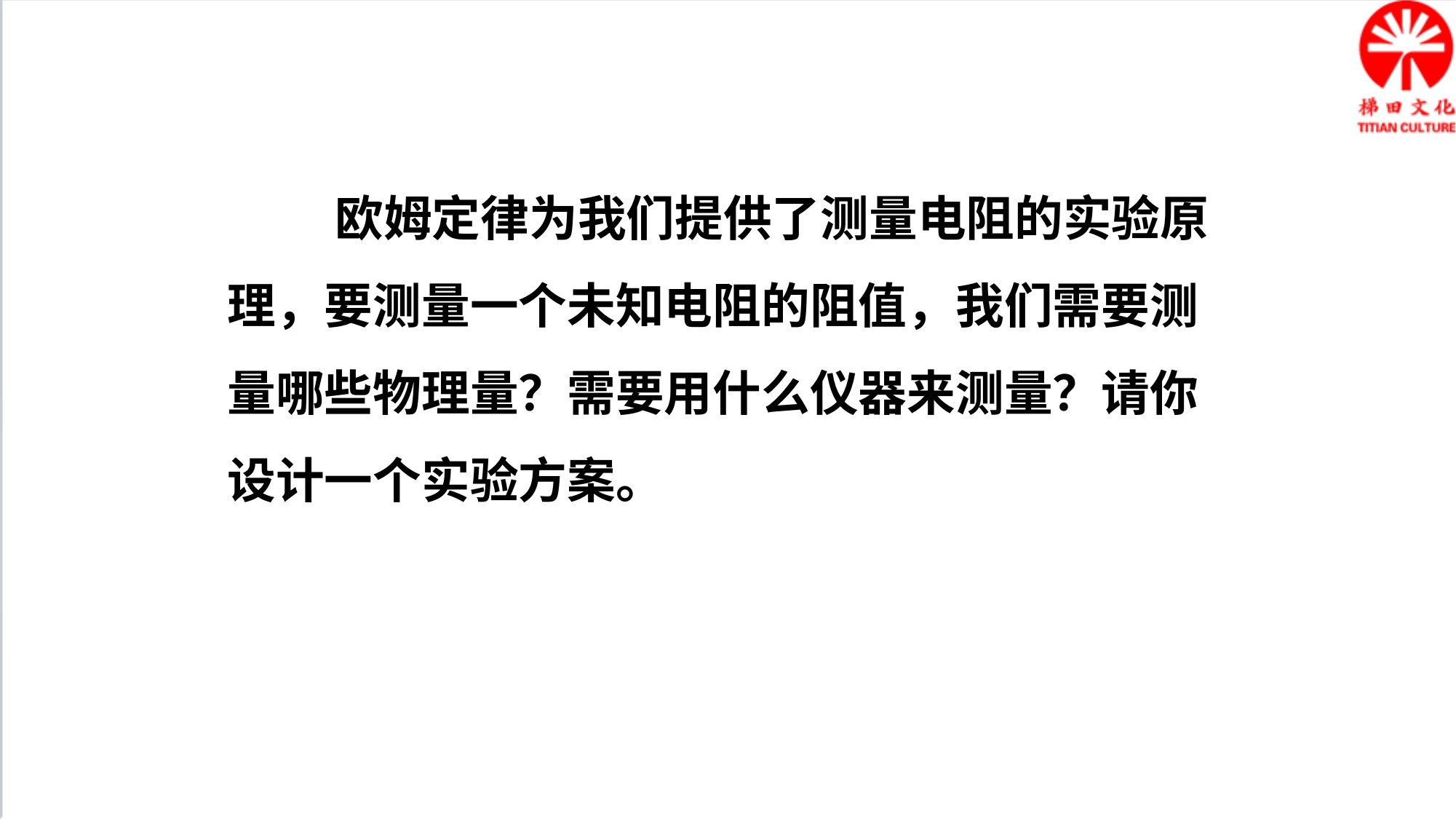

欧姆定律为我们提供了测量电阻的实验原理，要测量一个未知电阻的阻值，我们需要测量哪些物理量？需要用什么仪器来测量？请你设计一个实验方案。